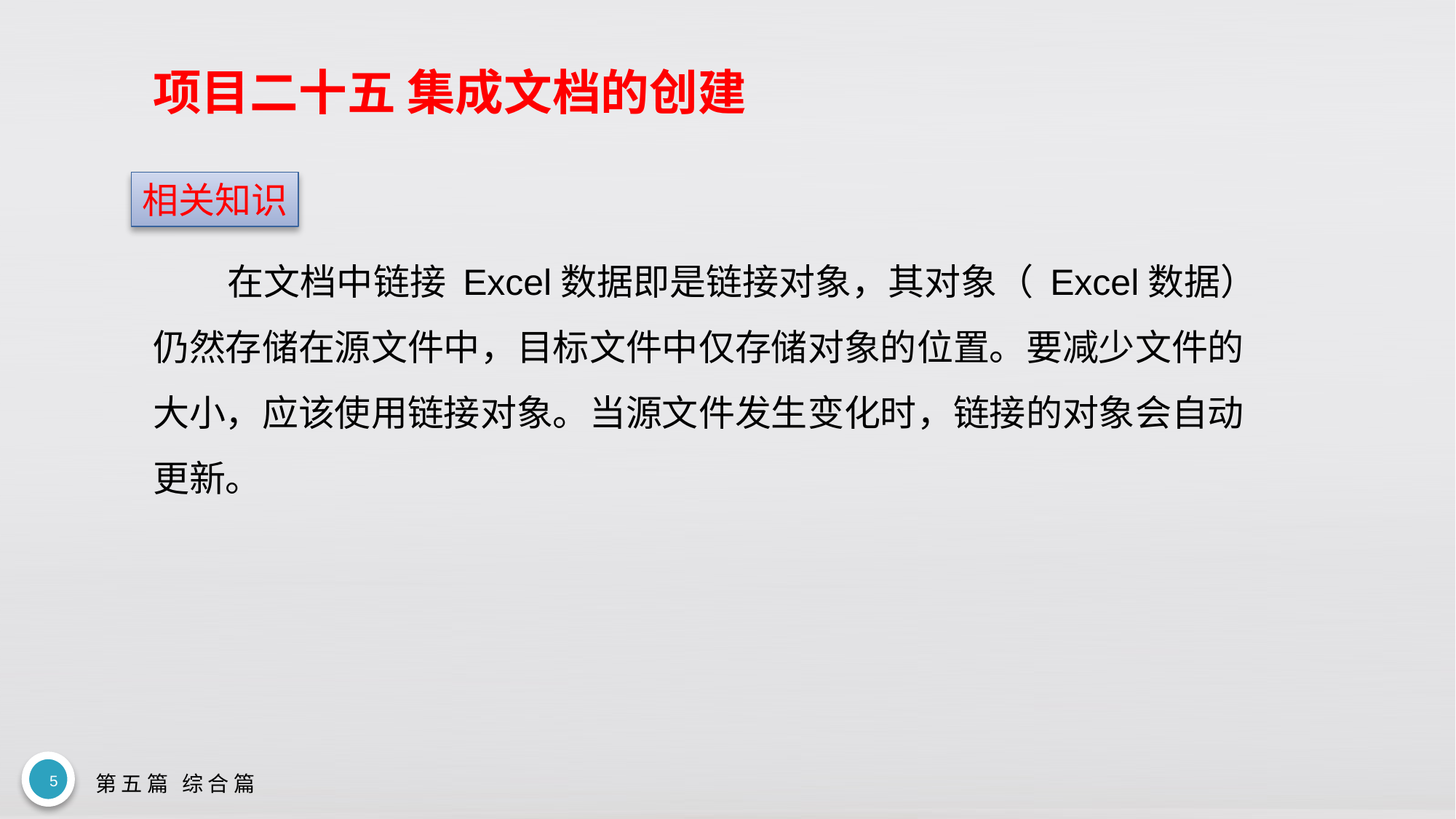

# 项目二十五 集成文档的创建
相关知识
在文档中链接 Excel数据即是链接对象，其对象（ Excel数据）仍然存储在源文件中，目标文件中仅存储对象的位置。要减少文件的大小，应该使用链接对象。当源文件发生变化时，链接的对象会自动更新。
5